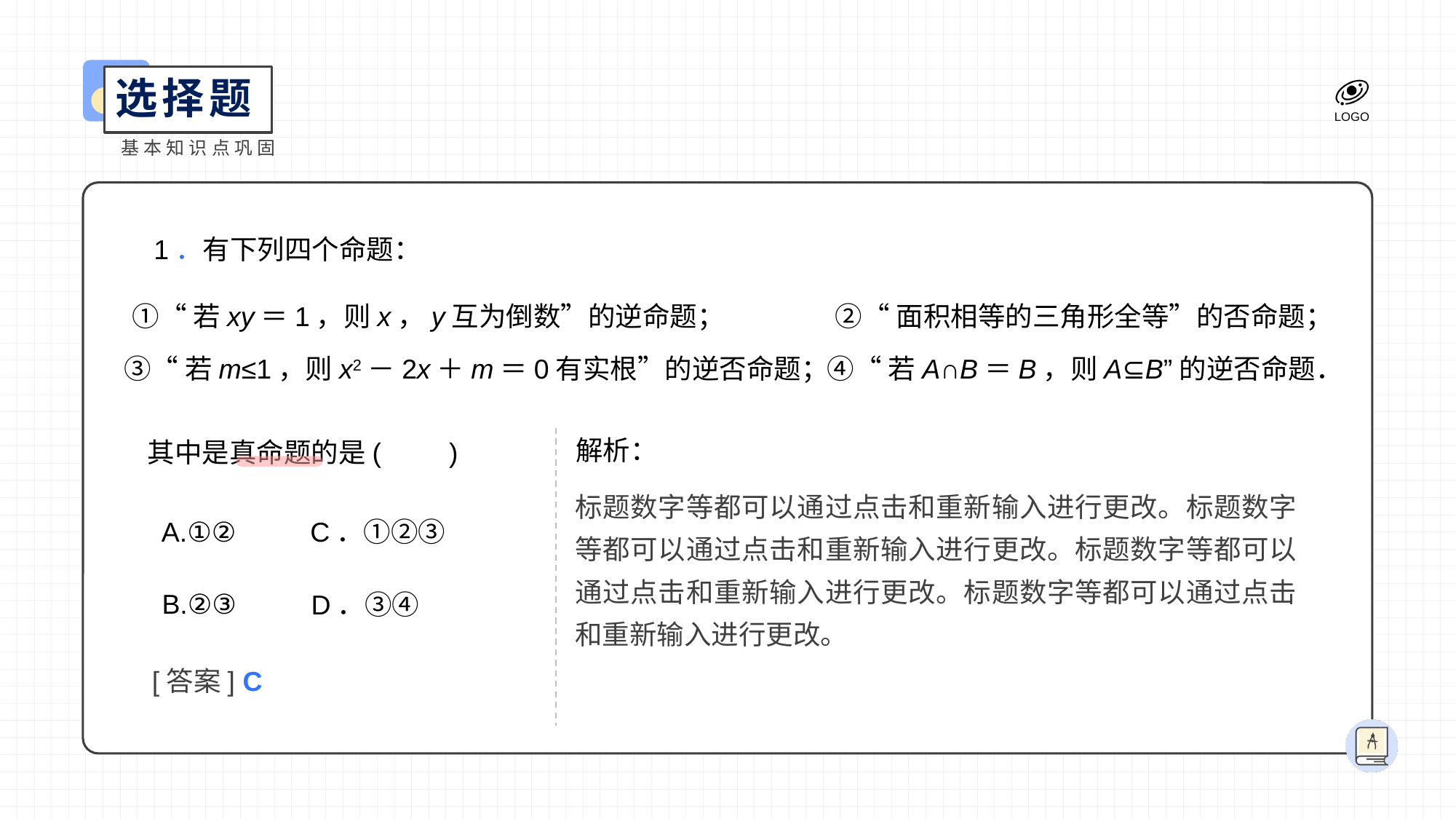

选择题
基本知识点巩固
1．有下列四个命题：
①“若xy＝1，则x，y互为倒数”的逆命题；
②“面积相等的三角形全等”的否命题；
③“若m≤1，则x2－2x＋m＝0有实根”的逆否命题；
④“若A∩B＝B，则A⊆B”的逆否命题．
解析：
其中是真命题的是(　　)
标题数字等都可以通过点击和重新输入进行更改。标题数字等都可以通过点击和重新输入进行更改。标题数字等都可以通过点击和重新输入进行更改。标题数字等都可以通过点击和重新输入进行更改。
C．①②③
A.①②
 B.②③
D．③④
[答案] C